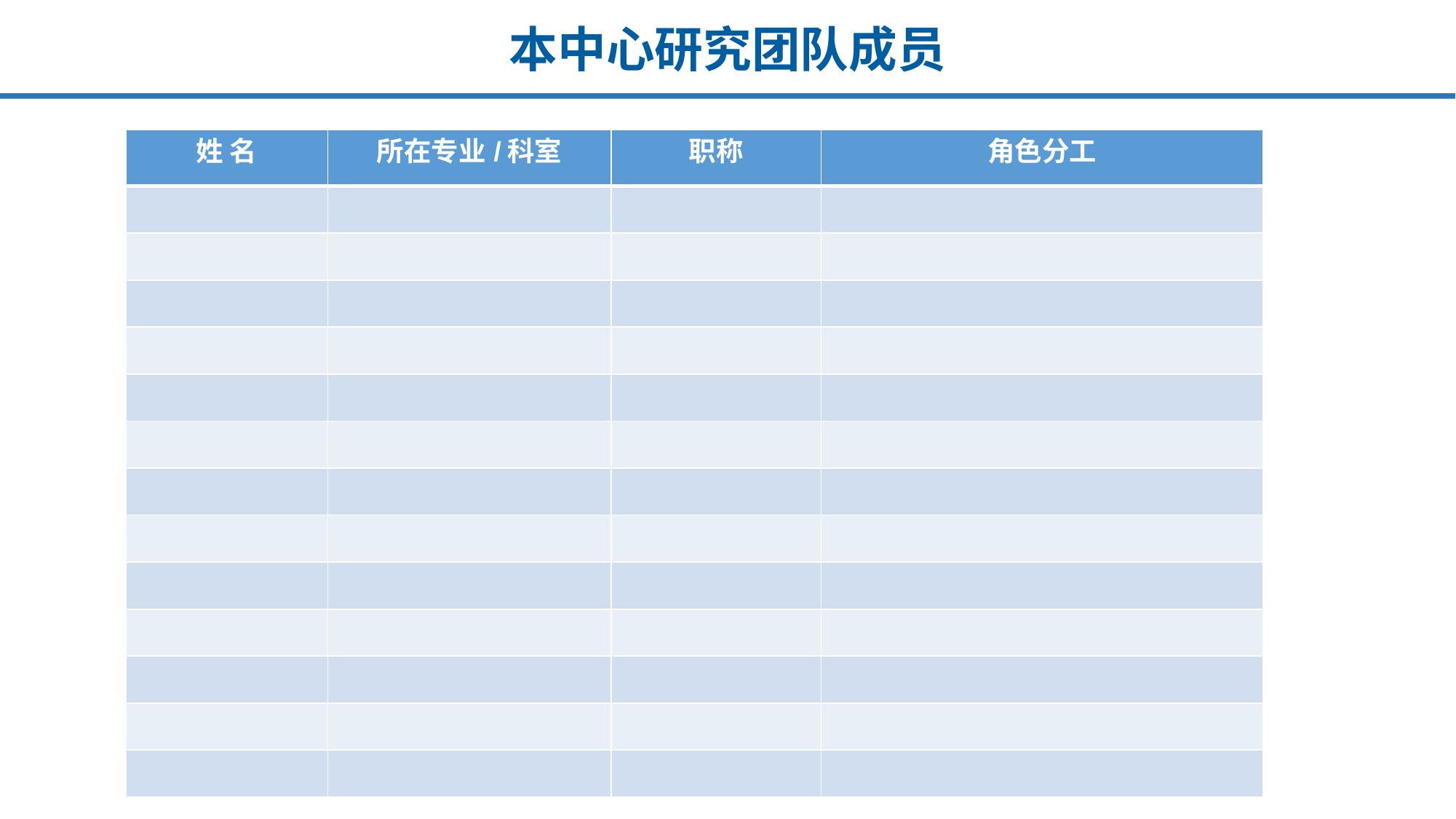

# 本中心研究团队成员
| 姓 名 | 所在专业/科室 | 职称 | 角色分工 |
| --- | --- | --- | --- |
|  |  |  |  |
|  |  |  |  |
|  |  |  |  |
|  |  |  |  |
|  |  |  |  |
|  |  |  |  |
|  |  |  |  |
|  |  |  |  |
|  |  |  |  |
|  |  |  |  |
|  |  |  |  |
|  |  |  |  |
|  |  |  |  |